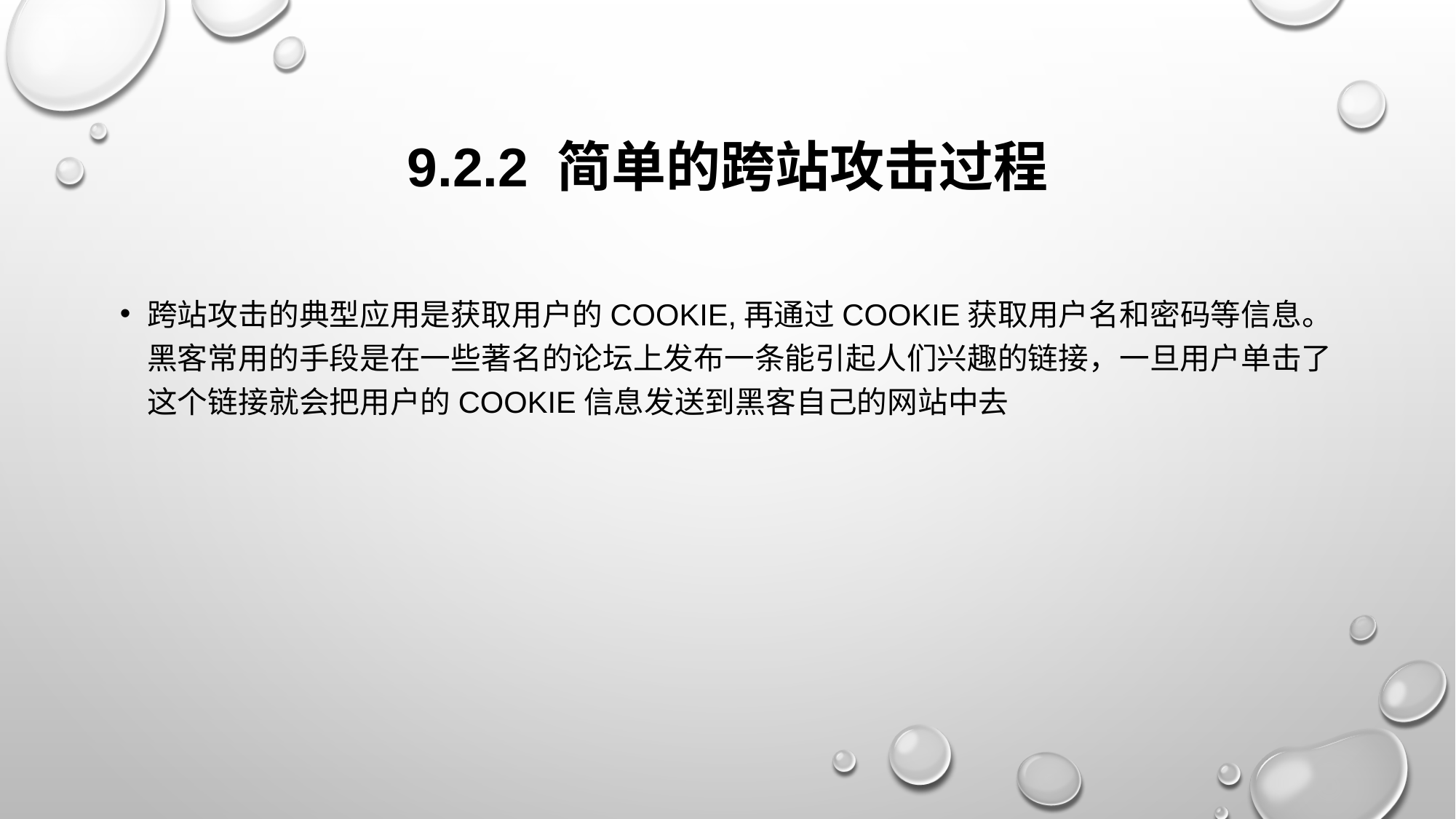

# 9.2.2 简单的跨站攻击过程
跨站攻击的典型应用是获取用户的Cookie,再通过Cookie获取用户名和密码等信息。黑客常用的手段是在一些著名的论坛上发布一条能引起人们兴趣的链接，一旦用户单击了这个链接就会把用户的Cookie信息发送到黑客自己的网站中去